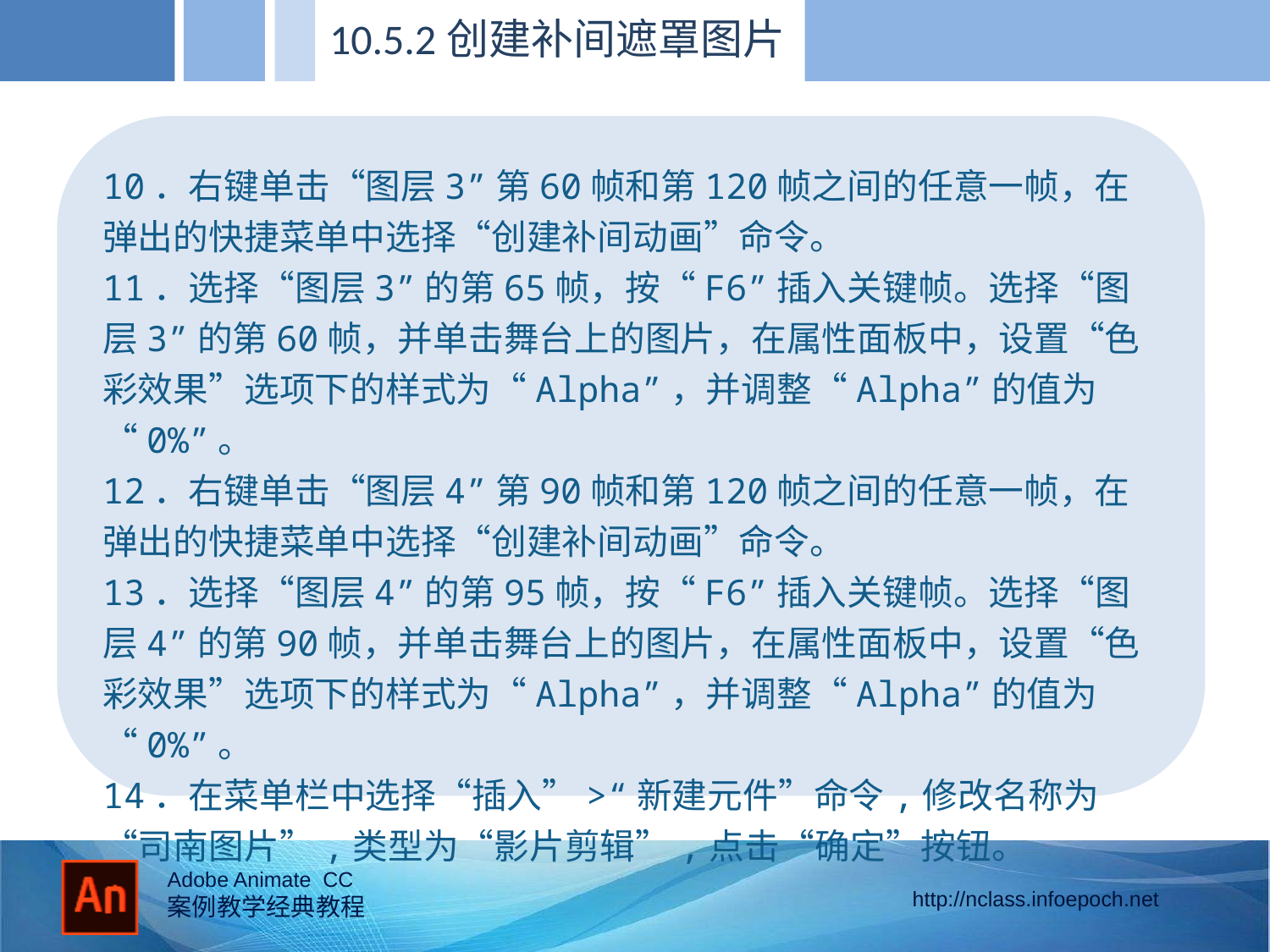

10.5.2创建补间遮罩图片
10．右键单击“图层3”第60帧和第120帧之间的任意一帧，在弹出的快捷菜单中选择“创建补间动画”命令。
11．选择“图层3”的第65帧，按“F6”插入关键帧。选择“图层3”的第60帧，并单击舞台上的图片，在属性面板中，设置“色彩效果”选项下的样式为“Alpha”，并调整“Alpha”的值为“0%”。
12．右键单击“图层4”第90帧和第120帧之间的任意一帧，在弹出的快捷菜单中选择“创建补间动画”命令。
13．选择“图层4”的第95帧，按“F6”插入关键帧。选择“图层4”的第90帧，并单击舞台上的图片，在属性面板中，设置“色彩效果”选项下的样式为“Alpha”，并调整“Alpha”的值为“0%”。
14．在菜单栏中选择“插入”>“新建元件”命令,修改名称为“司南图片”,类型为“影片剪辑”,点击“确定”按钮。